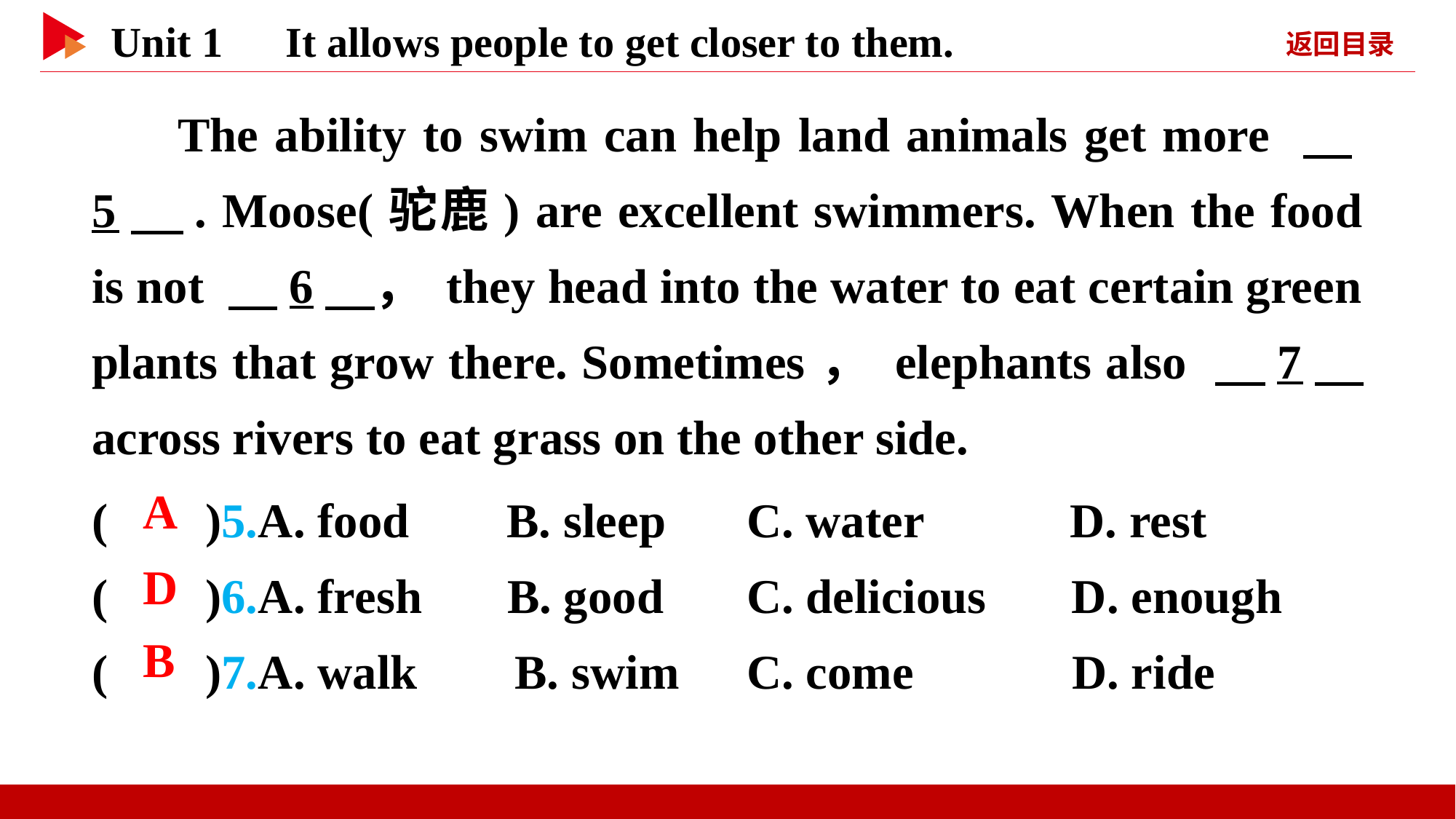

The ability to swim can help land animals get more 　5　. Moose(驼鹿) are excellent swimmers. When the food is not 　6　， they head into the water to eat certain green plants that grow there. Sometimes， elephants also 　7　 across rivers to eat grass on the other side.
(        )5.A. food        B. sleep 	C. water            D. rest
(        )6.A. fresh       B. good 	C. delicious       D. enough
(        )7.A. walk        B. swim 	C. come             D. ride
   A
   D
   B